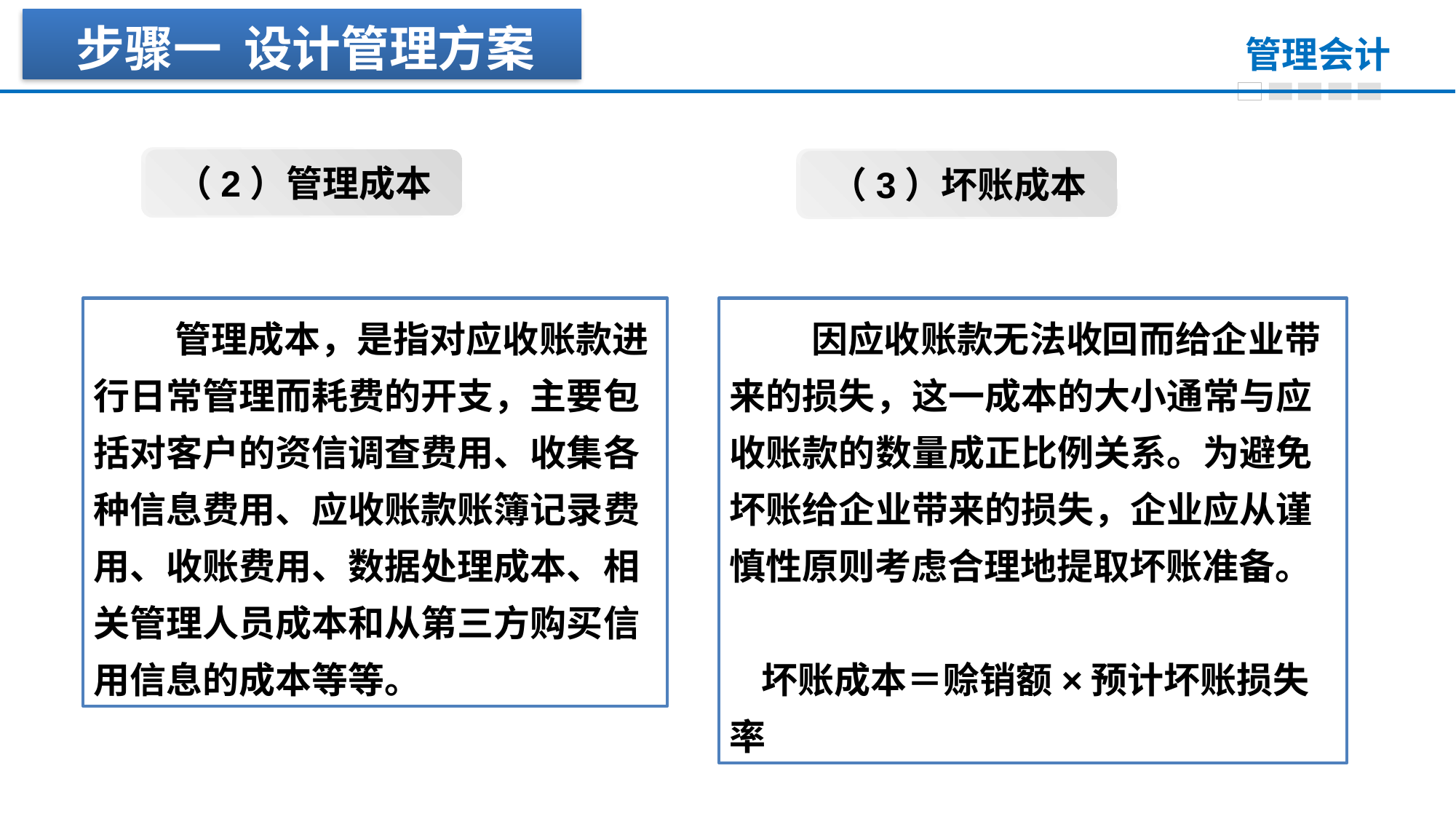

步骤一  设计管理方案

（2）管理成本

（3）坏账成本
     管理成本，是指对应收账款进行日常管理而耗费的开支，主要包括对客户的资信调查费用、收集各种信息费用、应收账款账簿记录费用、收账费用、数据处理成本、相关管理人员成本和从第三方购买信用信息的成本等等。
     因应收账款无法收回而给企业带来的损失，这一成本的大小通常与应收账款的数量成正比例关系。为避免坏账给企业带来的损失，企业应从谨慎性原则考虑合理地提取坏账准备。

坏账成本＝赊销额×预计坏账损失率